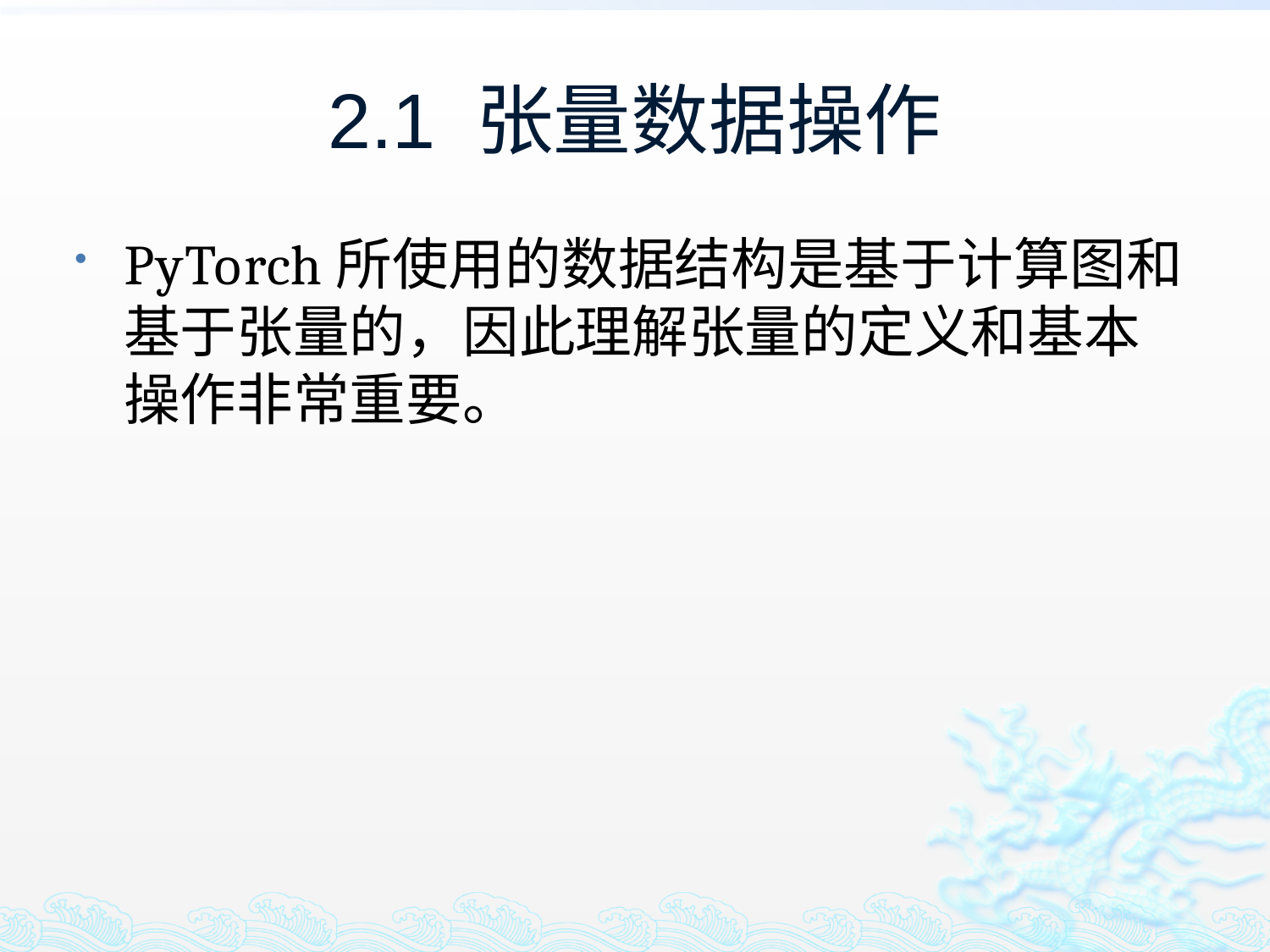

# 2.1 张量数据操作
PyTorch所使用的数据结构是基于计算图和基于张量的，因此理解张量的定义和基本操作非常重要。